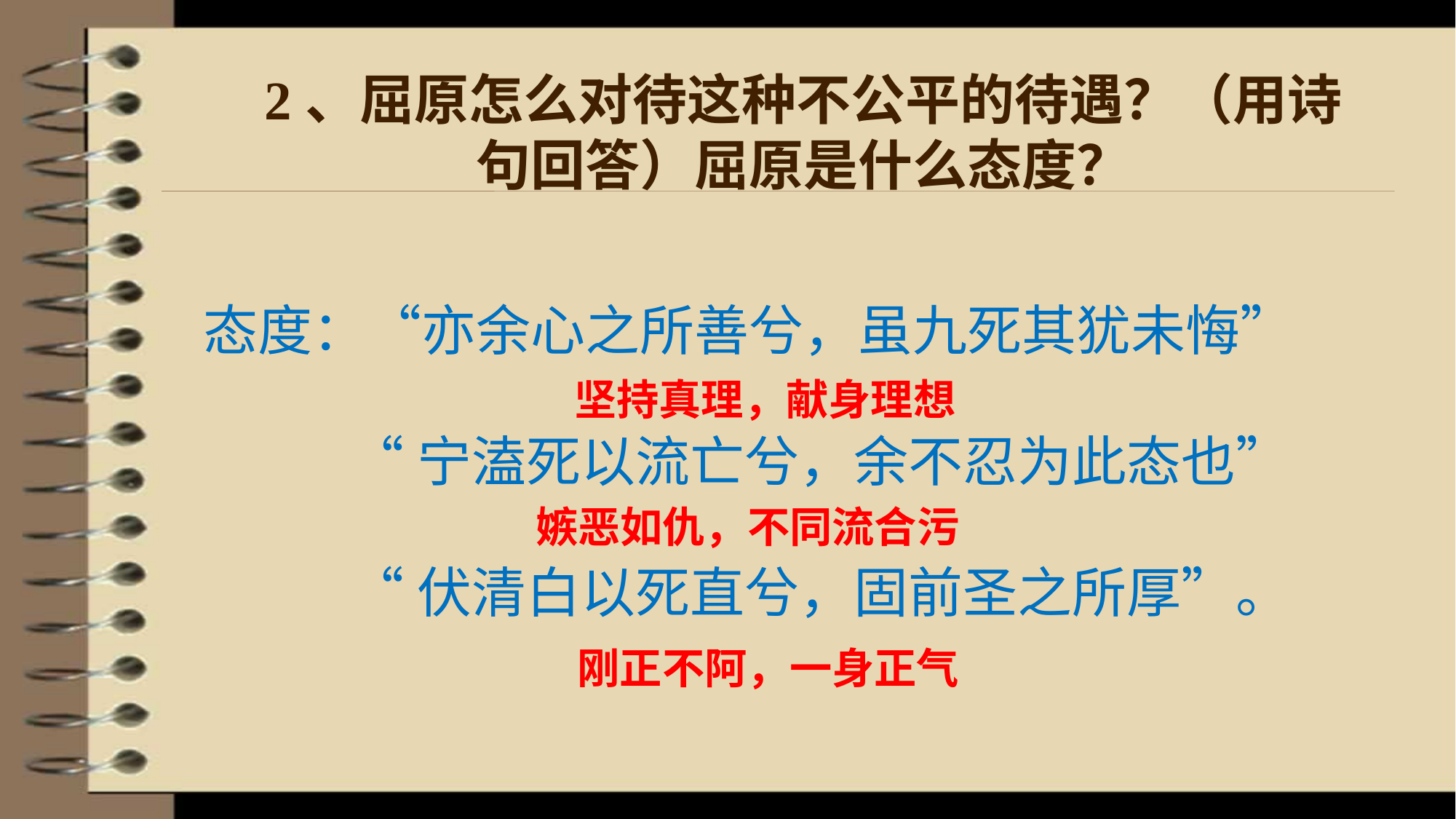

2、屈原怎么对待这种不公平的待遇？（用诗句回答）屈原是什么态度？
态度：“亦余心之所善兮，虽九死其犹未悔”

            “宁溘死以流亡兮，余不忍为此态也”

            “伏清白以死直兮，固前圣之所厚”。
坚持真理，献身理想
嫉恶如仇，不同流合污
刚正不阿，一身正气